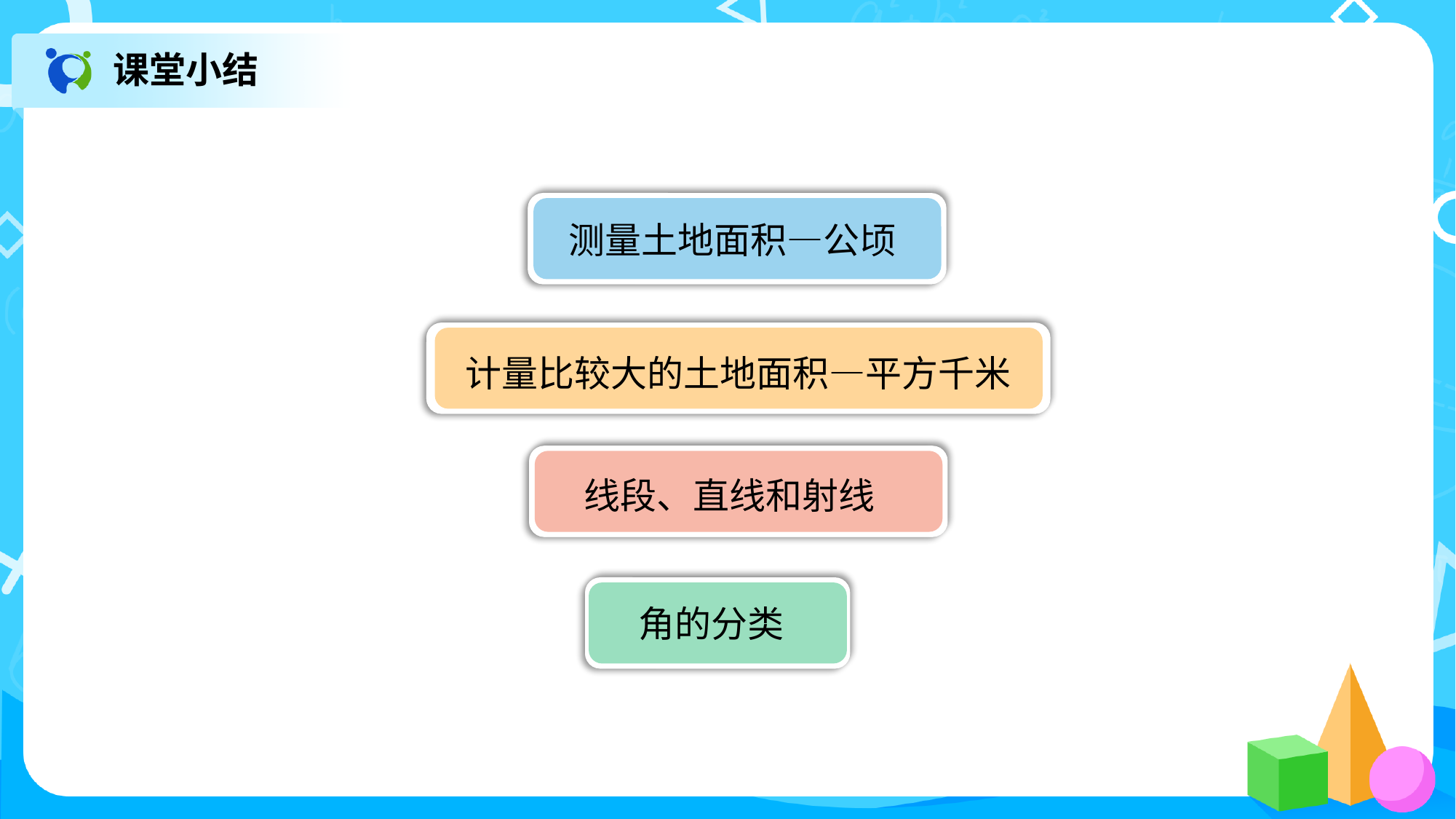

课堂小结

测量土地面积—公顷

计量比较大的土地面积—平方千米

线段、直线和射线

角的分类